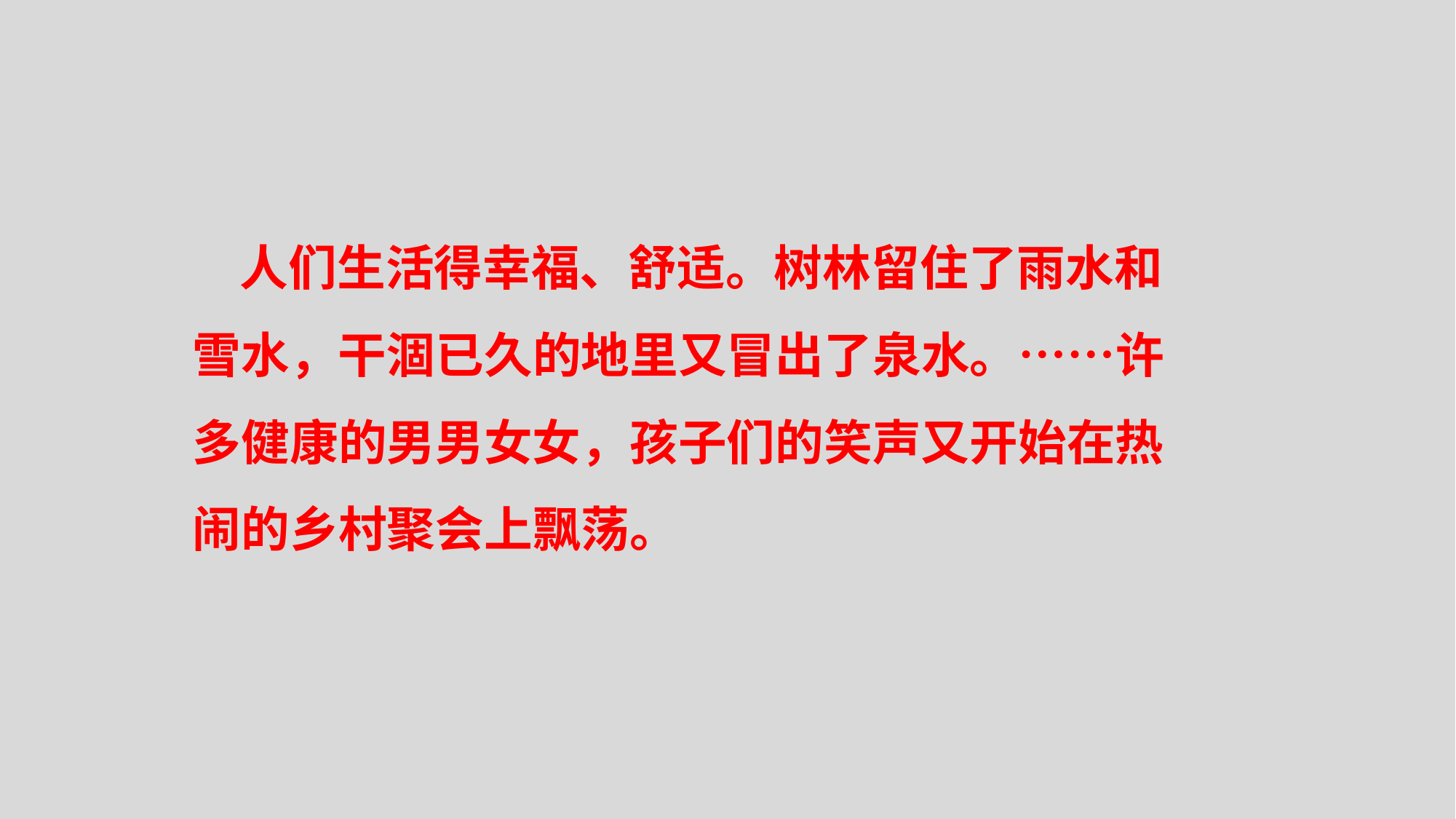

人们生活得幸福、舒适。树林留住了雨水和雪水，干涸已久的地里又冒出了泉水。……许多健康的男男女女，孩子们的笑声又开始在热闹的乡村聚会上飘荡。